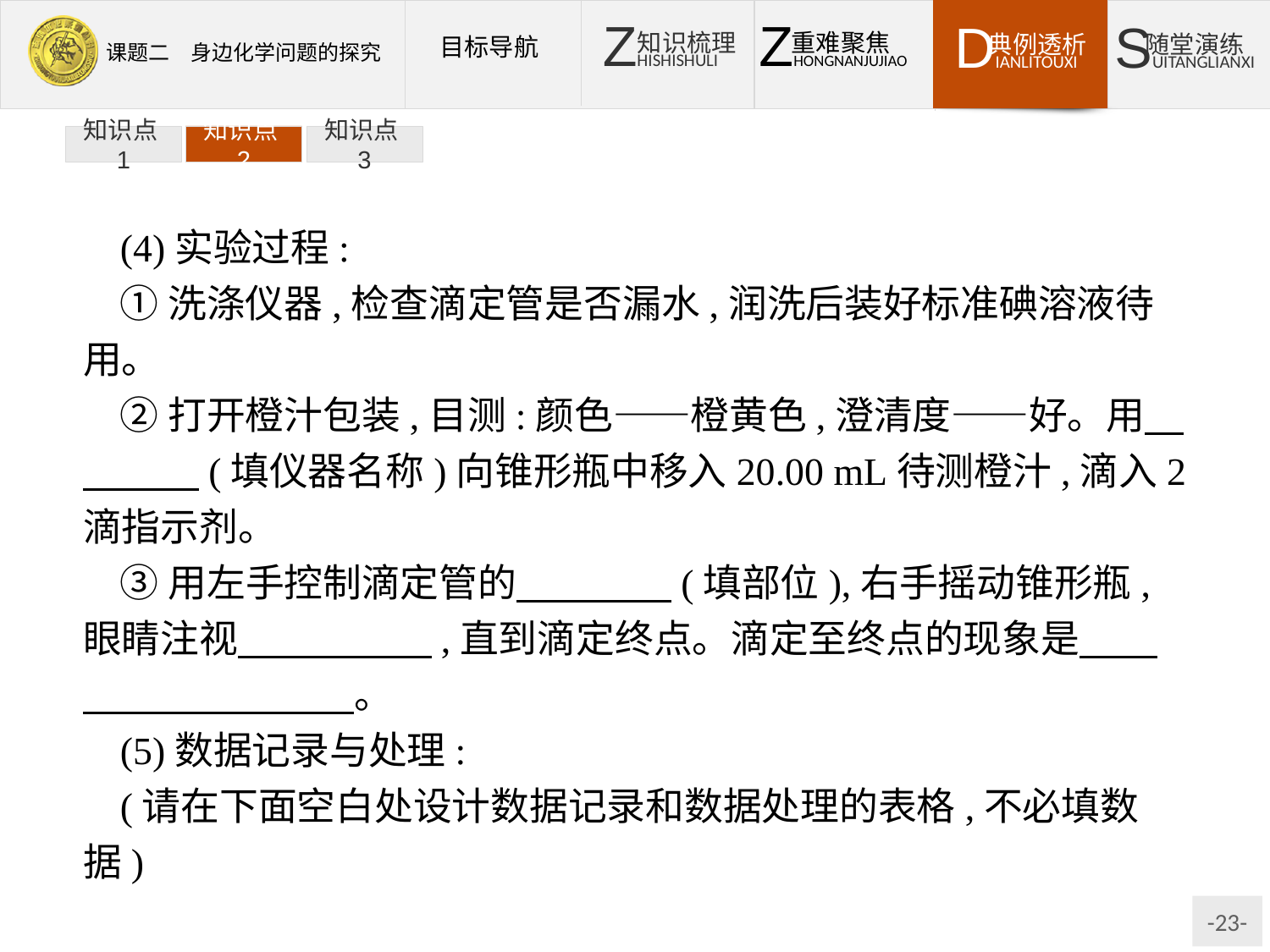

知识点1
知识点2
知识点3
(4)实验过程:
①洗涤仪器,检查滴定管是否漏水,润洗后装好标准碘溶液待用。
②打开橙汁包装,目测:颜色——橙黄色,澄清度——好。用　　　　(填仪器名称)向锥形瓶中移入20.00 mL待测橙汁,滴入2滴指示剂。
③用左手控制滴定管的　　　　(填部位),右手摇动锥形瓶,眼睛注视　　　　　,直到滴定终点。滴定至终点的现象是　　　　　　　　　。
(5)数据记录与处理:
(请在下面空白处设计数据记录和数据处理的表格,不必填数据)